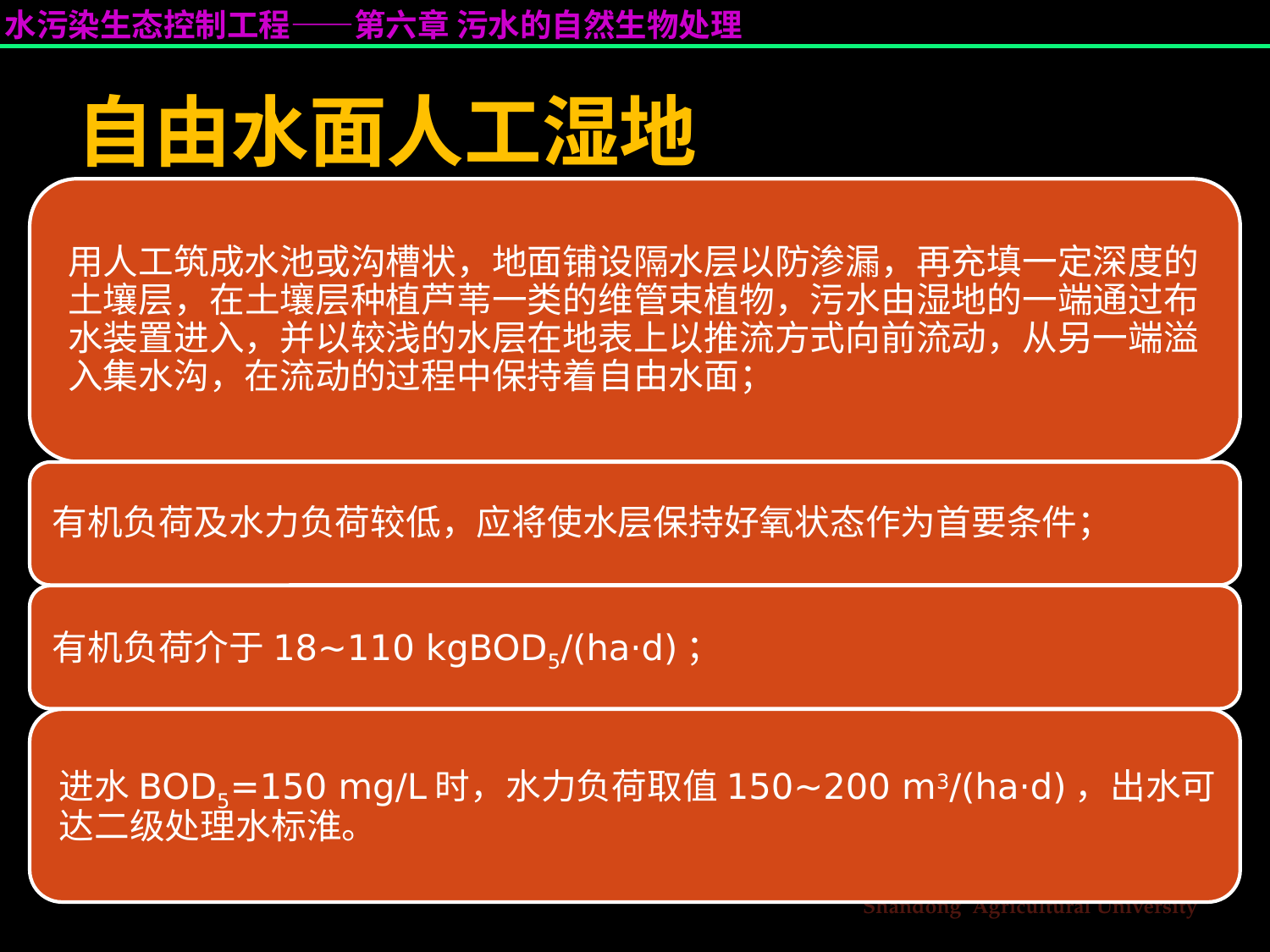

# 自由水面人工湿地
用人工筑成水池或沟槽状，地面铺设隔水层以防渗漏，再充填一定深度的土壤层，在土壤层种植芦苇一类的维管束植物，污水由湿地的一端通过布水装置进入，并以较浅的水层在地表上以推流方式向前流动，从另一端溢入集水沟，在流动的过程中保持着自由水面；
有机负荷及水力负荷较低，应将使水层保持好氧状态作为首要条件；
有机负荷介于18~110 kgBOD5/(ha·d)；
进水BOD5=150 mg/L时，水力负荷取值150~200 m3/(ha·d)，出水可达二级处理水标淮。